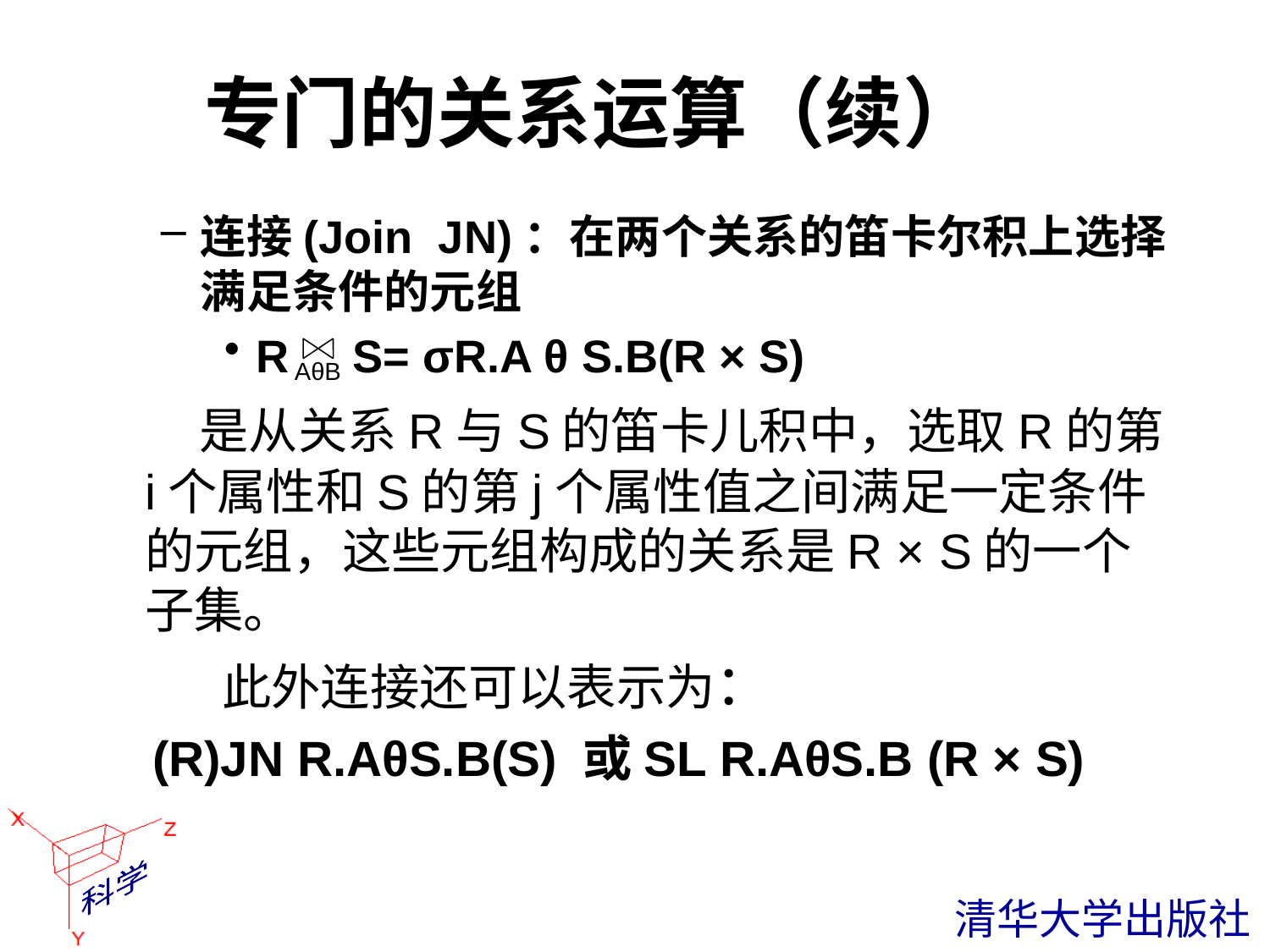

# 专门的关系运算（续）
连接(Join  JN)：在两个关系的笛卡尔积上选择满足条件的元组
R     S= σR.A θ S.B(R × S)
       是从关系R与S的笛卡儿积中，选取R的第i个属性和S的第j个属性值之间满足一定条件的元组，这些元组构成的关系是R × S的一个子集。
	     此外连接还可以表示为：
    (R)JN R.AθS.B(S) 或SL R.AθS.B (R × S)

AθB

      清华大学出版社